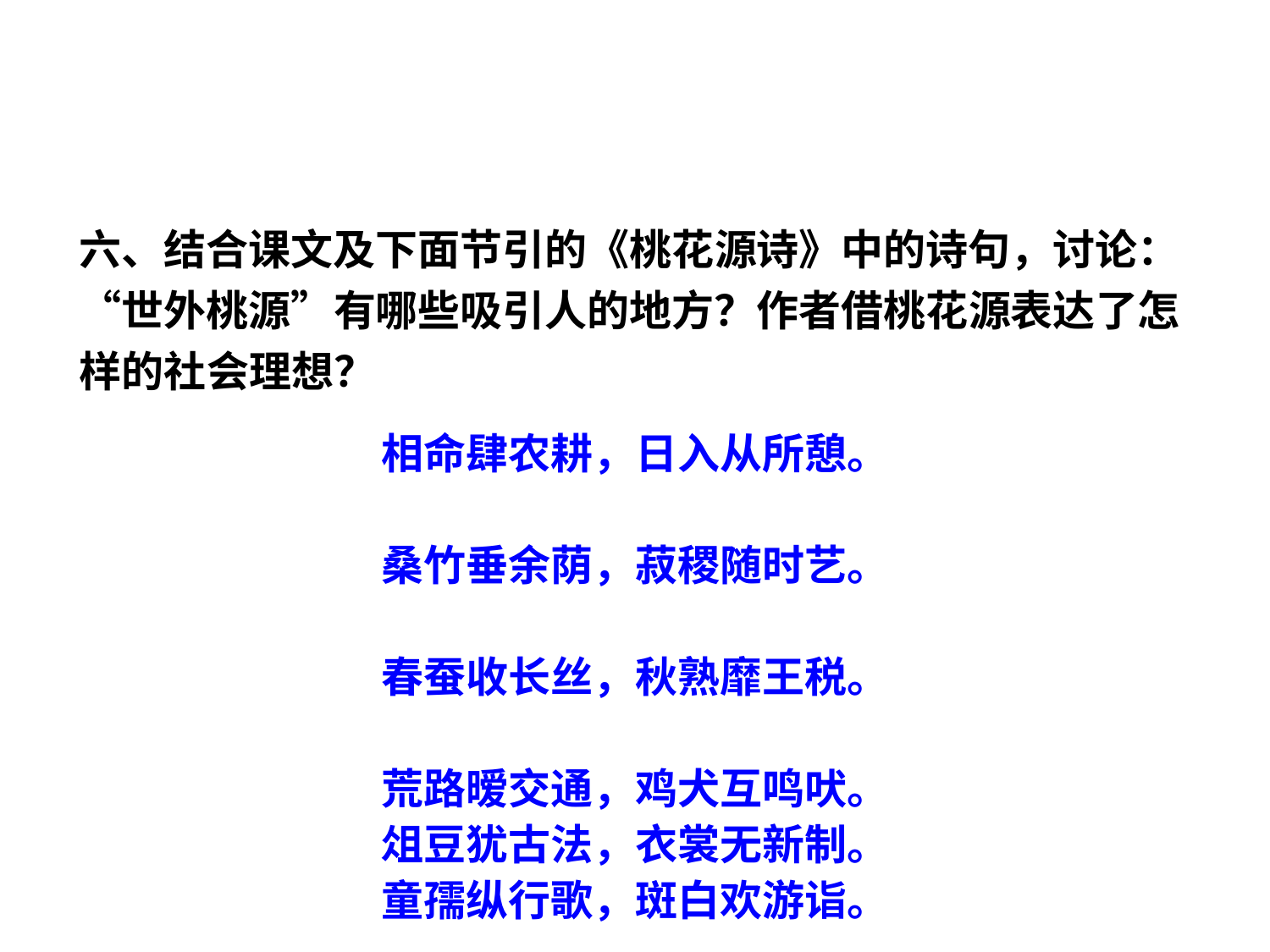

六、结合课文及下面节引的《桃花源诗》中的诗句，讨论： “世外桃源”有哪些吸引人的地方？作者借桃花源表达了怎样的社会理想？
相命肆农耕，日入从所憩。
桑竹垂余荫，菽稷随时艺。
春蚕收长丝，秋熟靡王税。
荒路暧交通，鸡犬互鸣吠。
俎豆犹古法，衣裳无新制。
童孺纵行歌，斑白欢游诣。